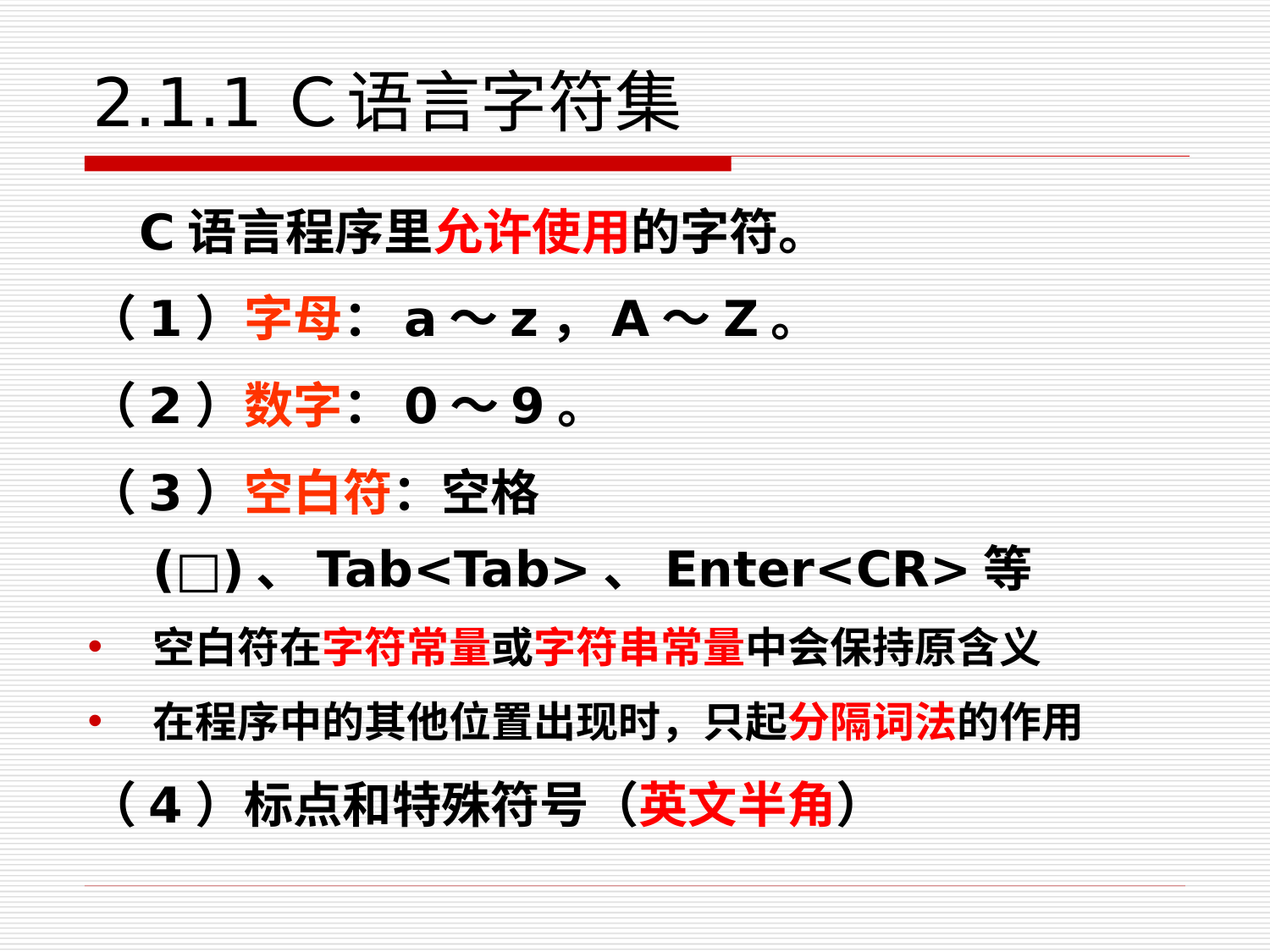

# 2.1.1Ｃ语言字符集
   C语言程序里允许使用的字符。
（1）字母：a～z，A～Z。
（2）数字：0～9。
（3）空白符：空格(□)、Tab<Tab>、Enter<CR>等
空白符在字符常量或字符串常量中会保持原含义
在程序中的其他位置出现时，只起分隔词法的作用
（4）标点和特殊符号（英文半角）